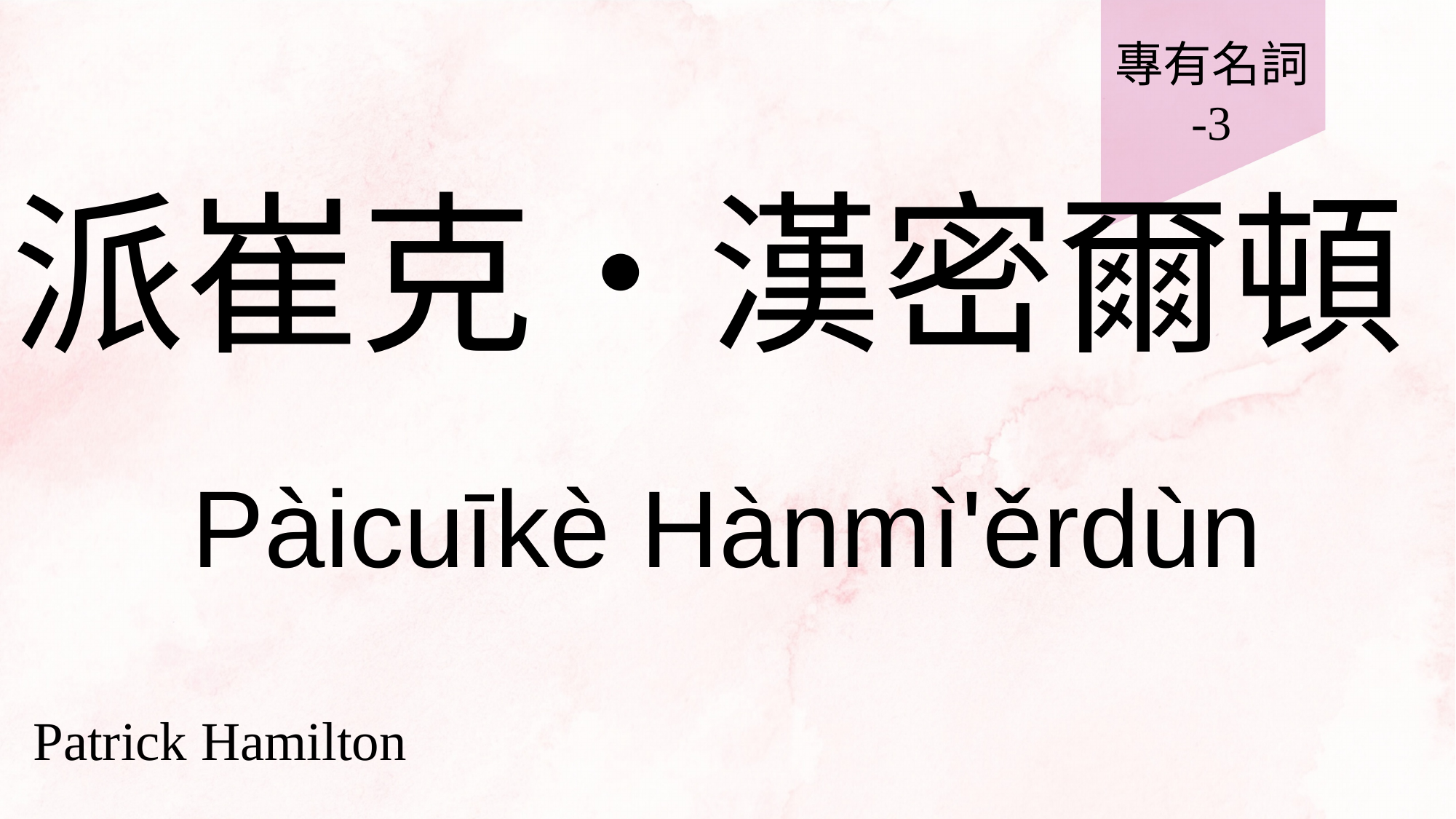

專有名詞
-3
# 派崔克‧漢密爾頓
Pàicuīkè Hànmì'ěrdùn
Patrick Hamilton